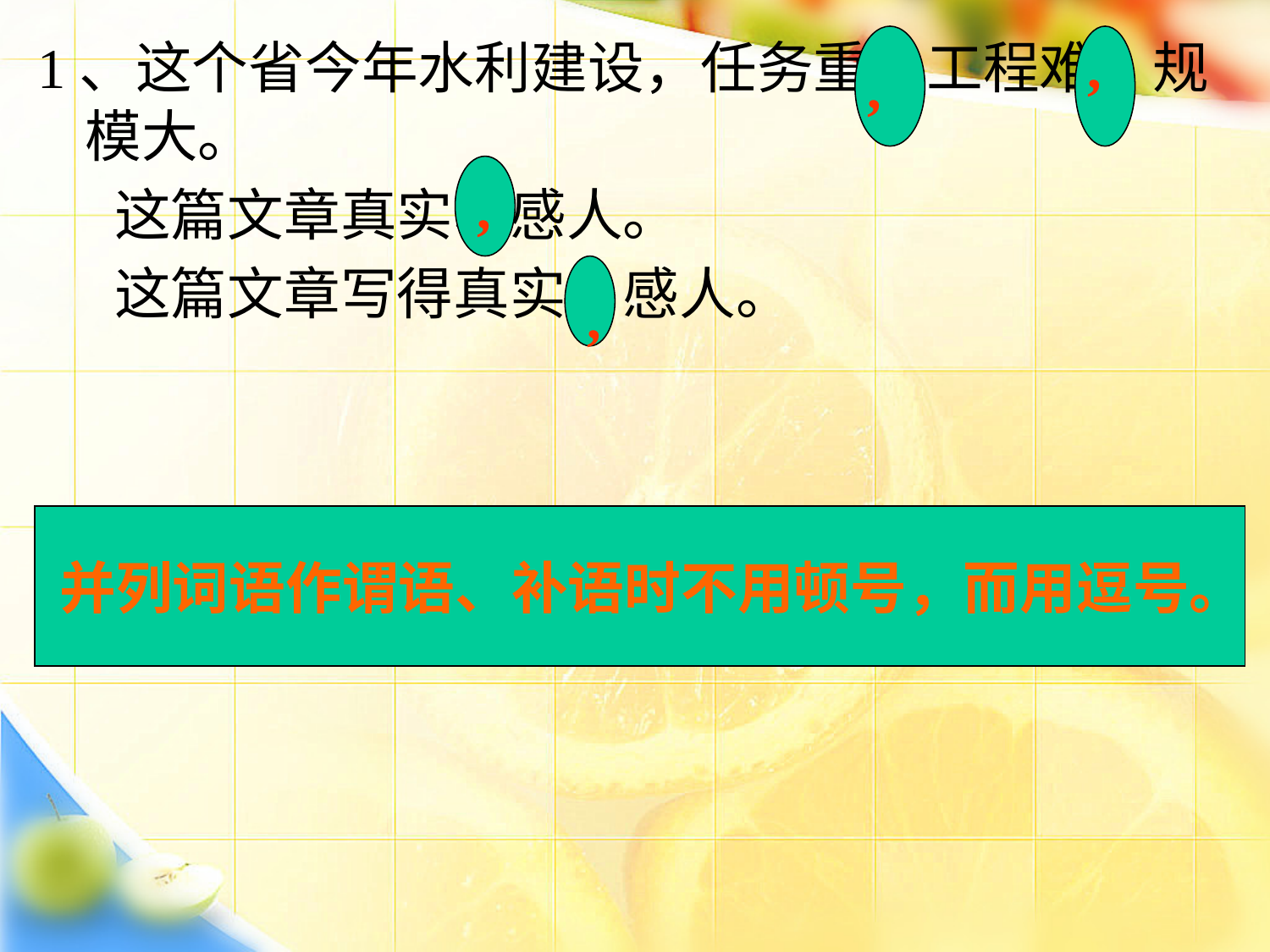

1、这个省今年水利建设，任务重、工程难、规模大。
     这篇文章真实、感人。
     这篇文章写得真实、感人。

,
,

,

,

  并列词语作谓语、补语时不用顿号，而用逗号。